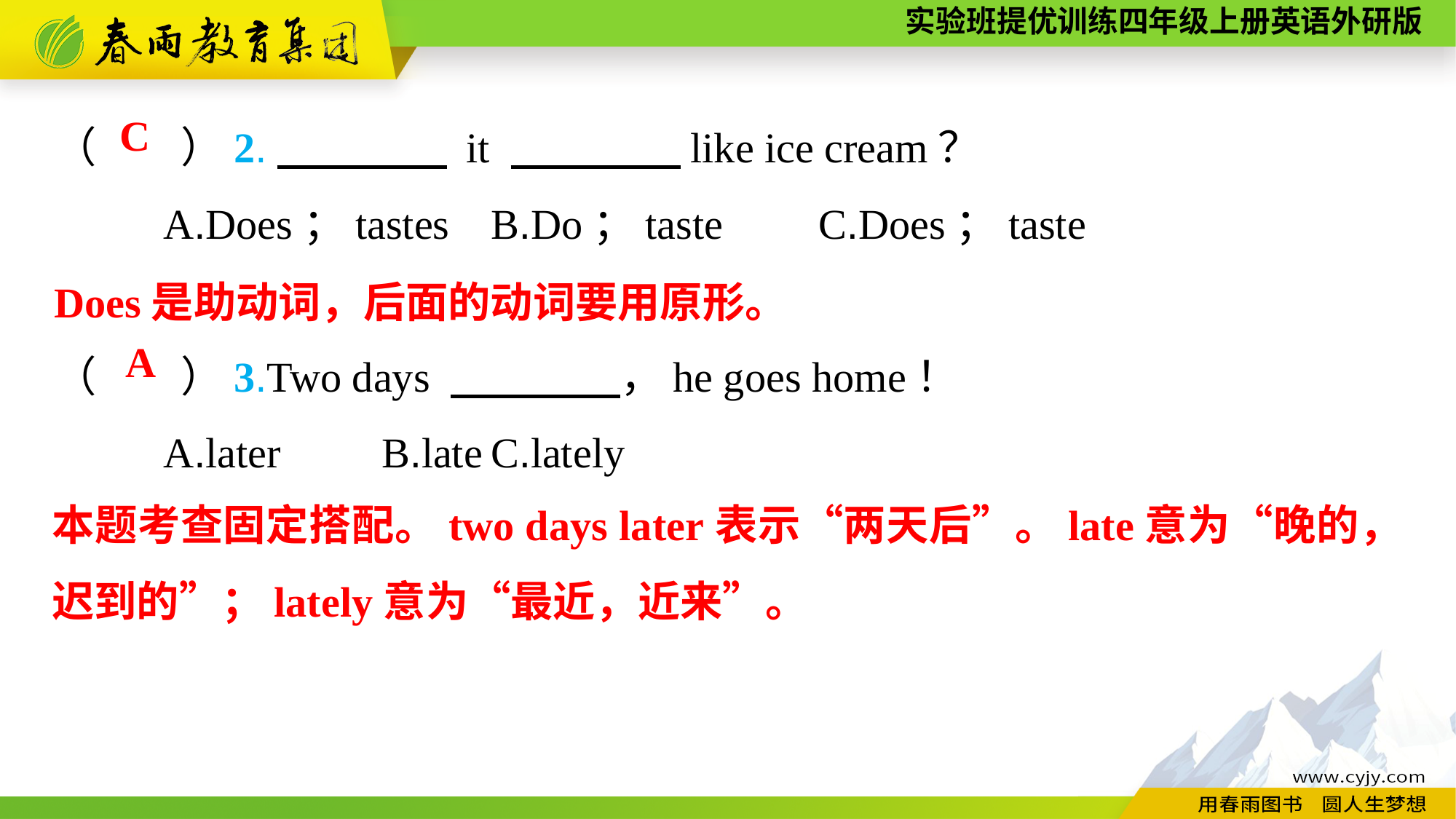

（　　）2.　　　　 it 　　　　like ice cream？
	A.Does；tastes	B.Do；taste	C.Does；taste

（　　）3.Two days 　　　　，he goes home！
	A.later	B.late	C.lately

C
Does是助动词，后面的动词要用原形。
A
本题考查固定搭配。two days later表示“两天后”。late意为“晚的，迟到的”；lately意为“最近，近来”。